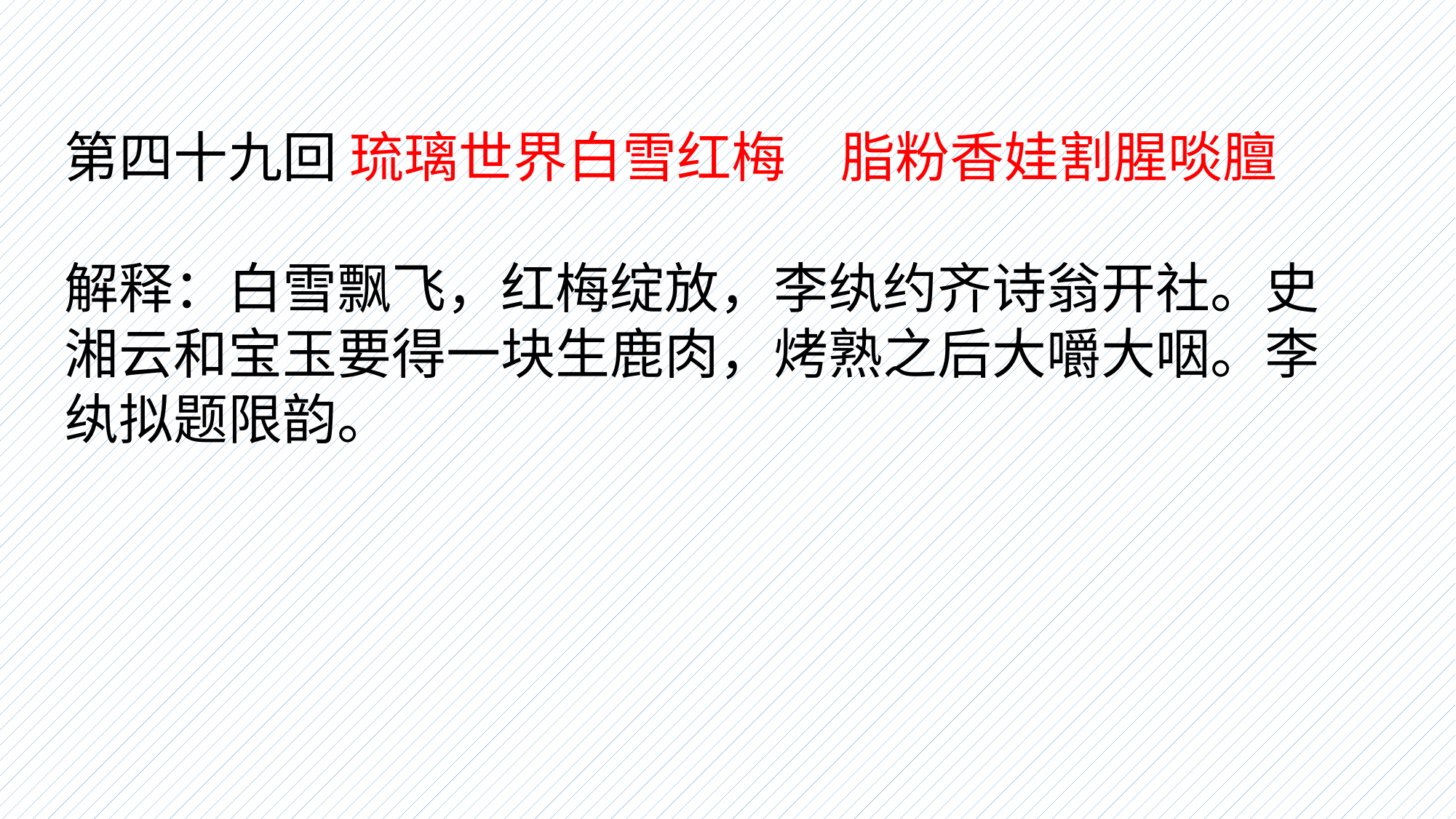

第四十九回 琉璃世界白雪红梅　脂粉香娃割腥啖膻

解释：白雪飘飞，红梅绽放，李纨约齐诗翁开社。史湘云和宝玉要得一块生鹿肉，烤熟之后大嚼大咽。李纨拟题限韵。